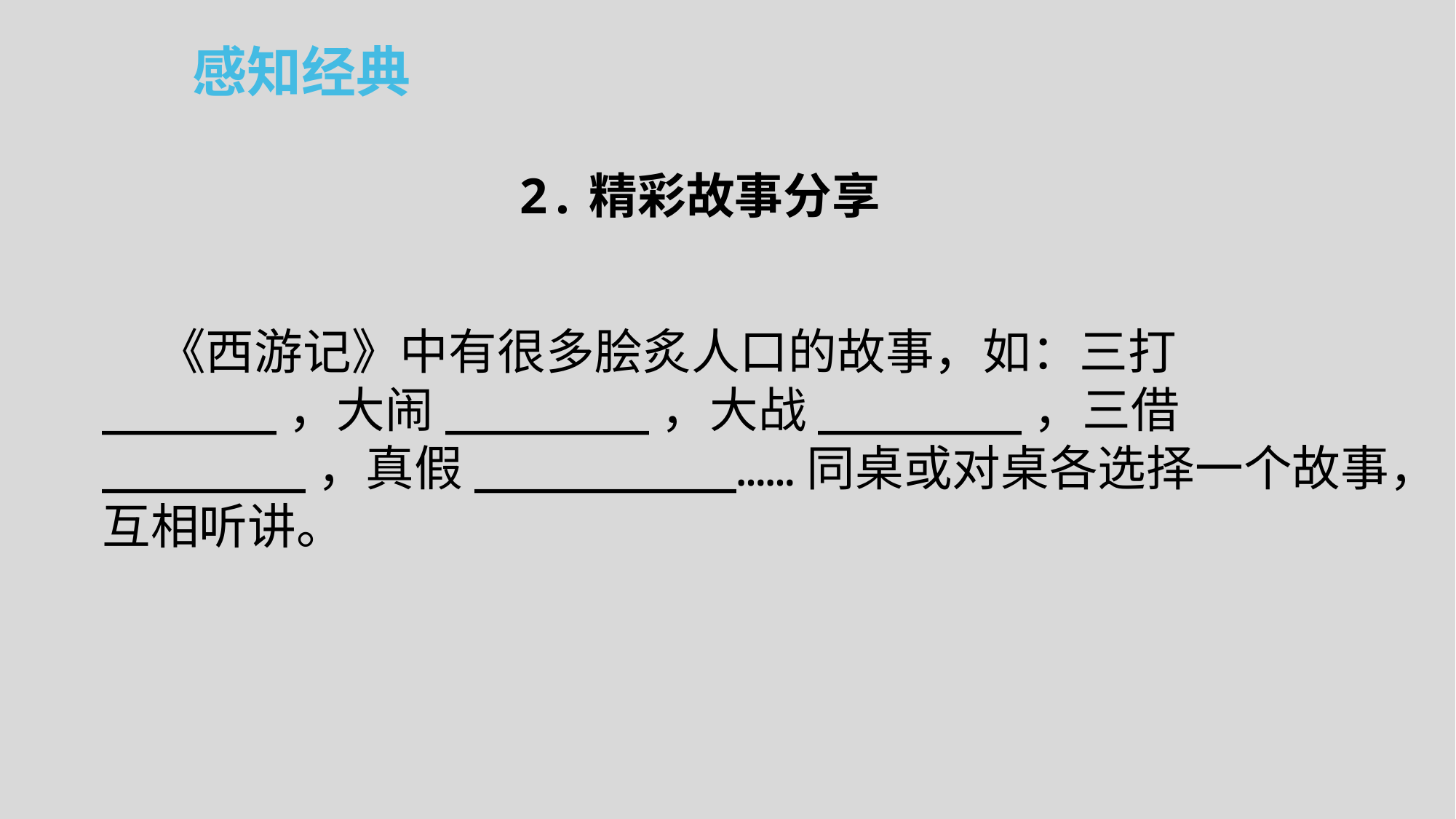

感知经典
2.精彩故事分享
    《西游记》中有很多脍炙人口的故事，如：三打______，大闹_______，大战_______，三借_______，真假_________……同桌或对桌各选择一个故事，互相听讲。